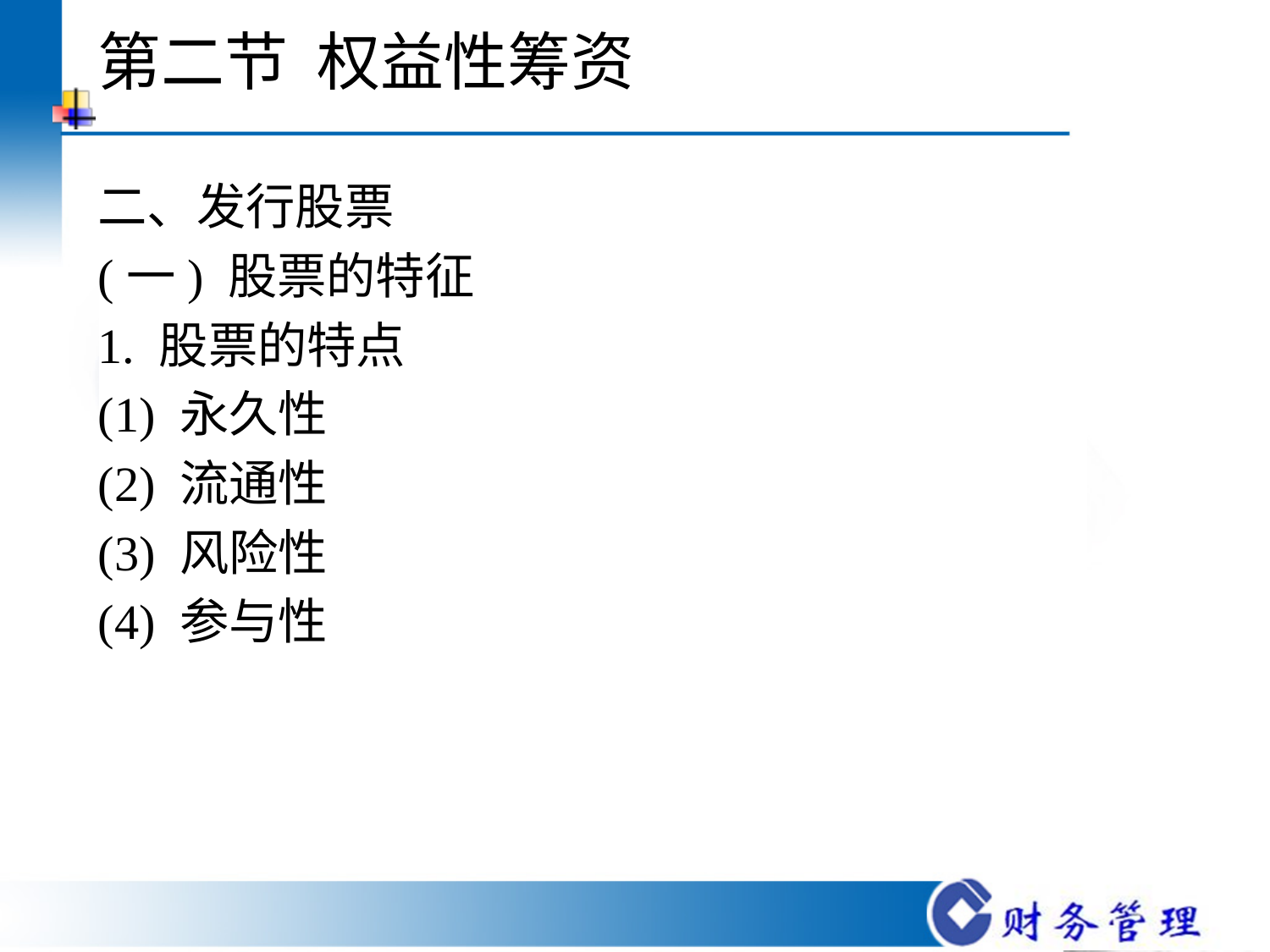

# 第二节  权益性筹资
二、发行股票
(一) 股票的特征
1. 股票的特点
(1) 永久性
(2) 流通性
(3) 风险性
(4) 参与性

16